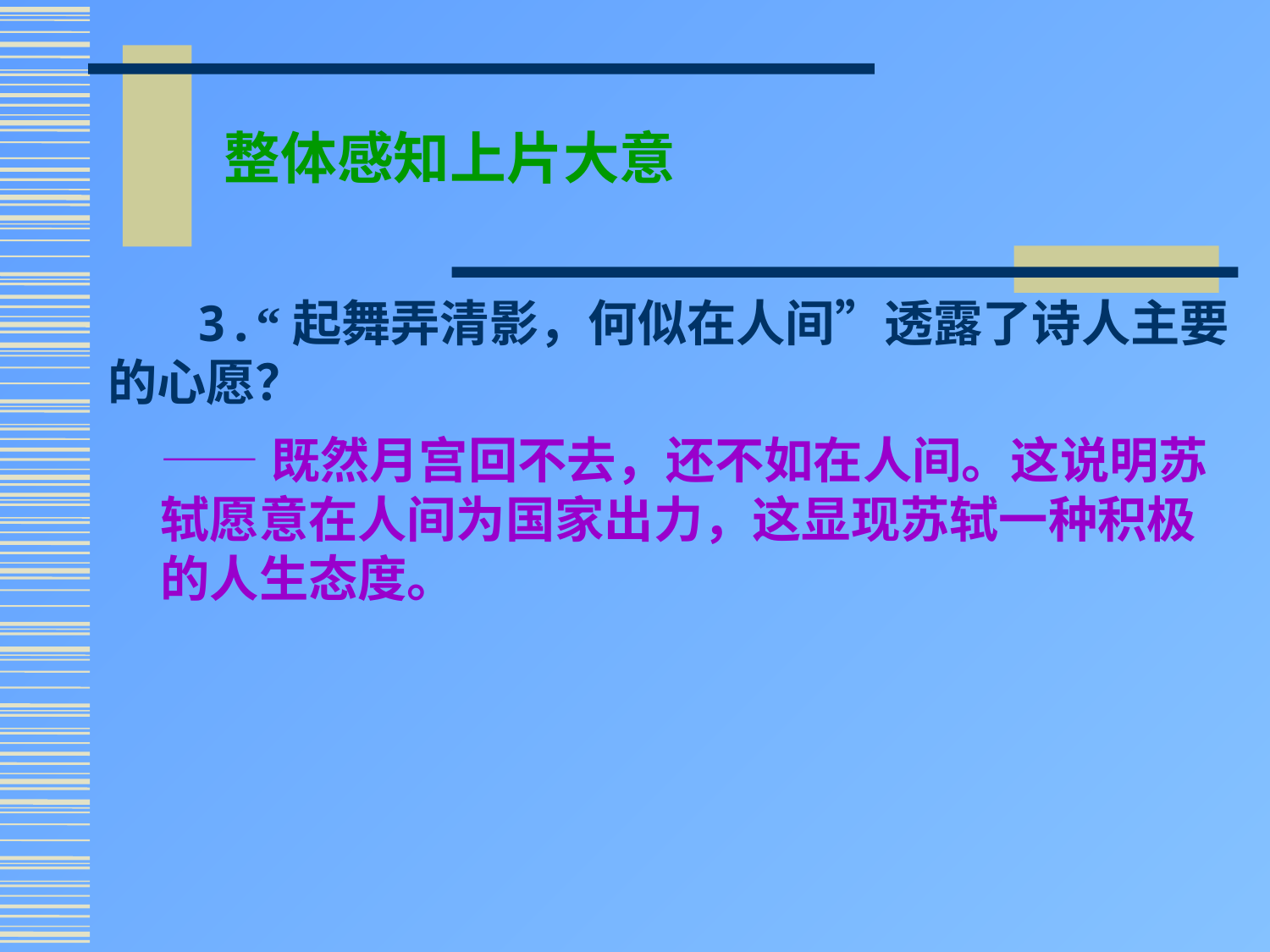

整体感知上片大意
   3.“起舞弄清影，何似在人间”透露了诗人主要的心愿？
——既然月宫回不去，还不如在人间。这说明苏轼愿意在人间为国家出力，这显现苏轼一种积极的人生态度。